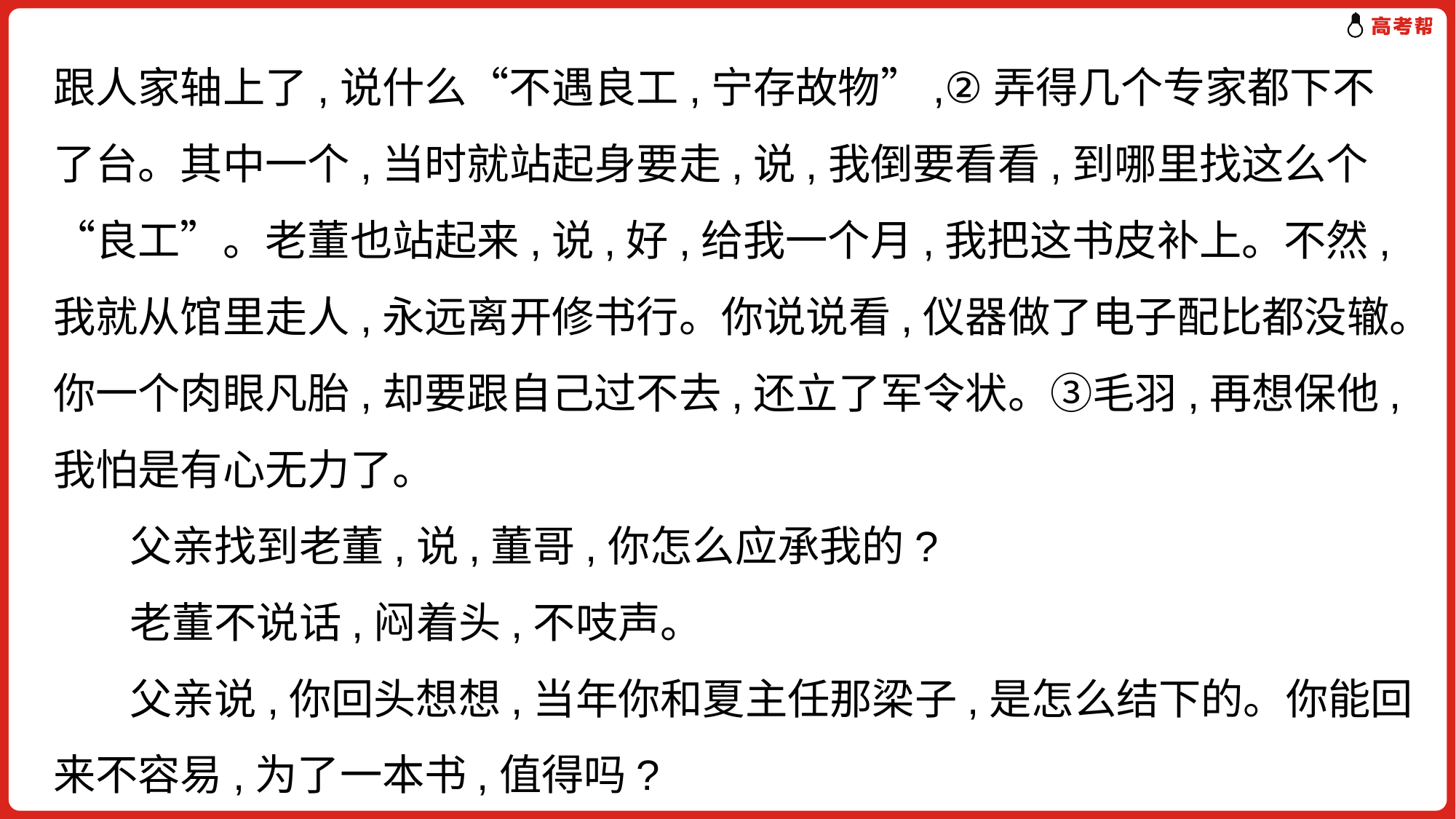

跟人家轴上了,说什么“不遇良工,宁存故物”,②弄得几个专家都下不了台。其中一个,当时就站起身要走,说,我倒要看看,到哪里找这么个“良工”。老董也站起来,说,好,给我一个月,我把这书皮补上。不然,我就从馆里走人,永远离开修书行。你说说看,仪器做了电子配比都没辙。你一个肉眼凡胎,却要跟自己过不去,还立了军令状。③毛羽,再想保他,我怕是有心无力了。
       父亲找到老董,说,董哥,你怎么应承我的?
       老董不说话,闷着头,不吱声。
       父亲说,你回头想想,当年你和夏主任那梁子,是怎么结下的。你能回来不容易,为了一本书,值得吗?
       老董将手中那把乌黑发亮的竹起子,用一块绒布擦了擦,说,值得。④